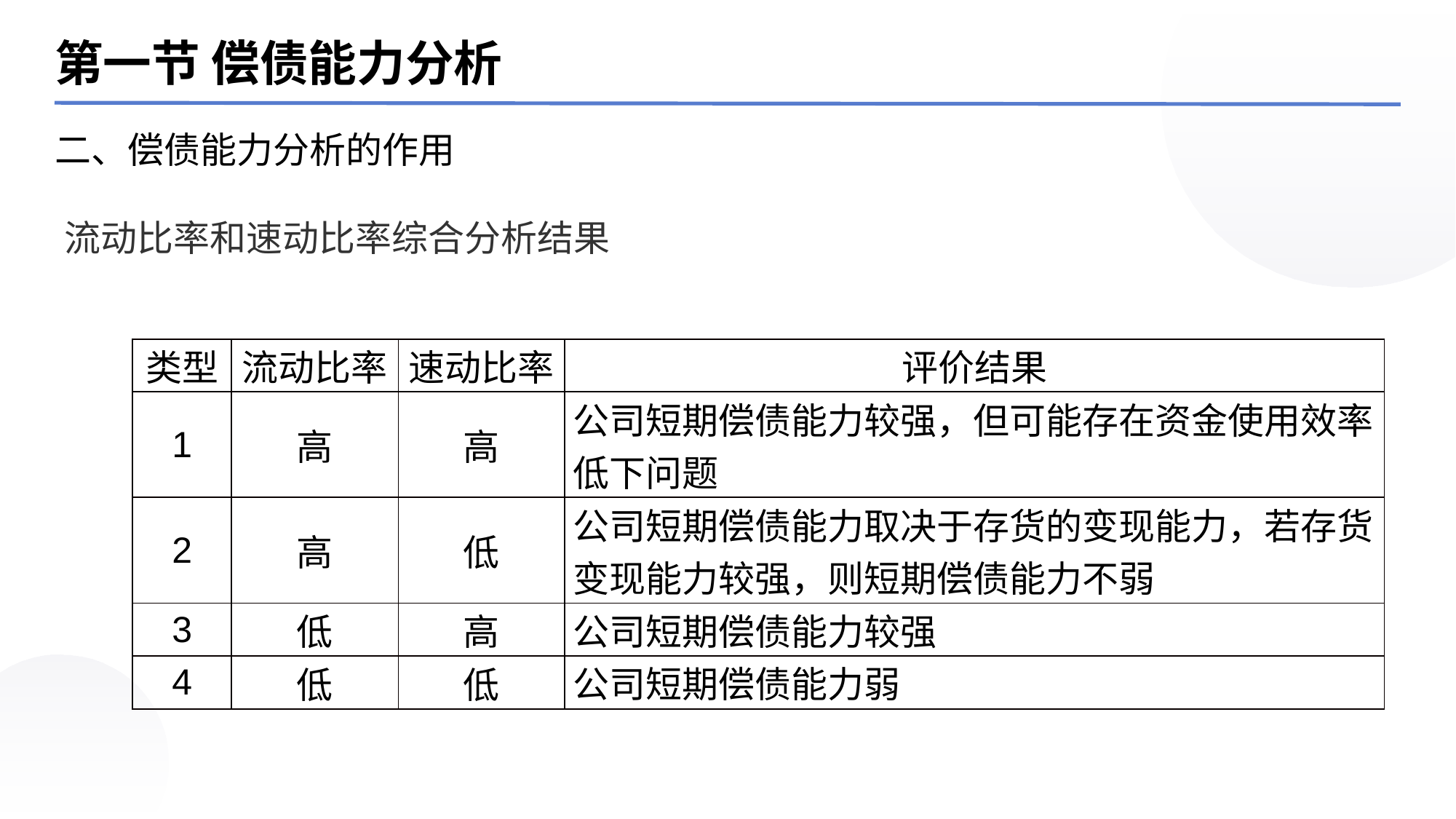

第一节 偿债能力分析
二、偿债能力分析的作用
流动比率和速动比率综合分析结果
| 类型 | 流动比率 | 速动比率 | 评价结果 |
| --- | --- | --- | --- |
| 1 | 高 | 高 | 公司短期偿债能力较强，但可能存在资金使用效率低下问题 |
| 2 | 高 | 低 | 公司短期偿债能力取决于存货的变现能力，若存货变现能力较强，则短期偿债能力不弱 |
| 3 | 低 | 高 | 公司短期偿债能力较强 |
| 4 | 低 | 低 | 公司短期偿债能力弱 |

17